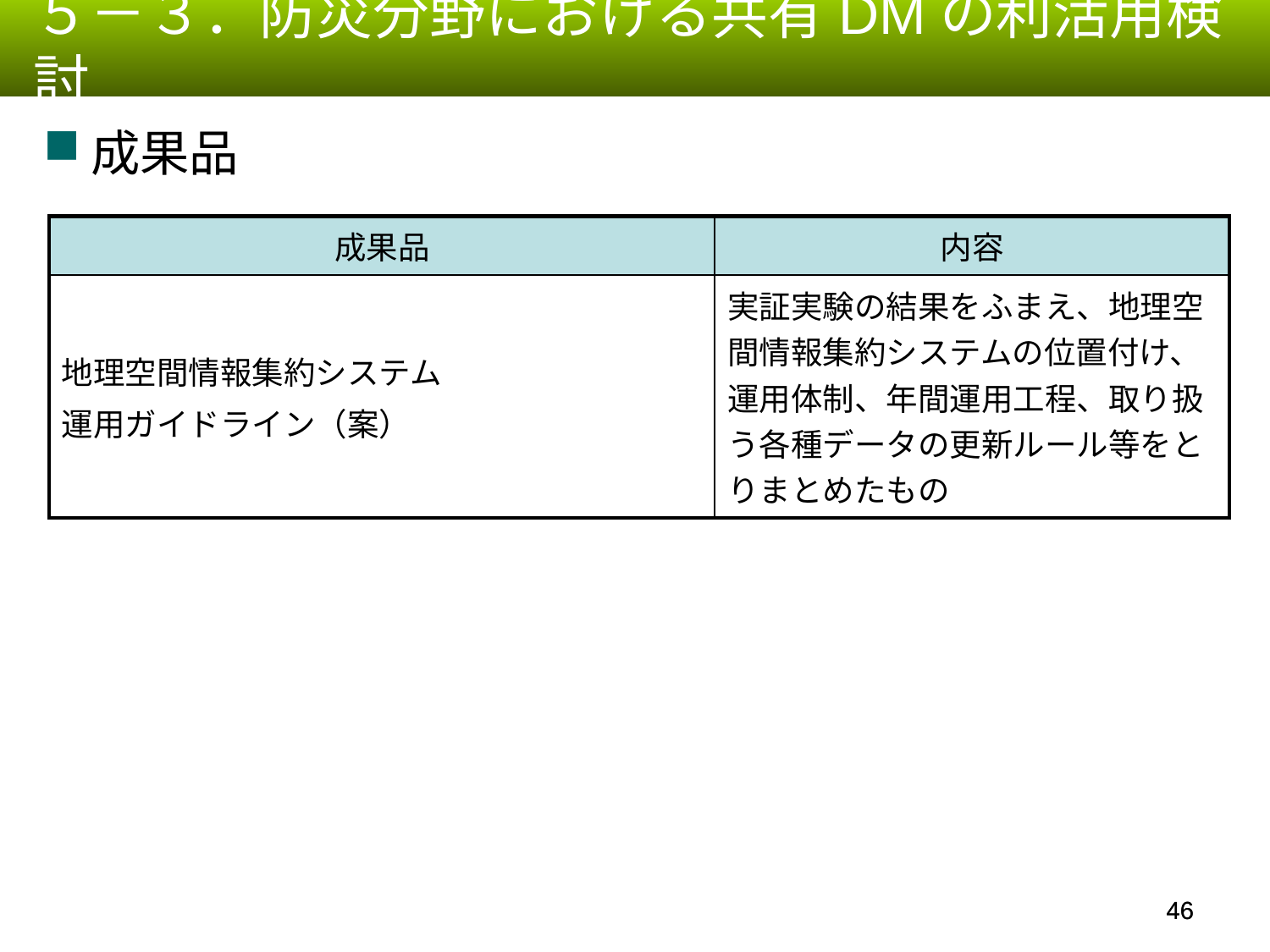

５－３．防災分野における共有DMの利活用検討
成果品
| 成果品 | 内容 |
| --- | --- |
| 地理空間情報集約システム 運用ガイドライン（案） | 実証実験の結果をふまえ、地理空間情報集約システムの位置付け、運用体制、年間運用工程、取り扱う各種データの更新ルール等をとりまとめたもの |
46
46